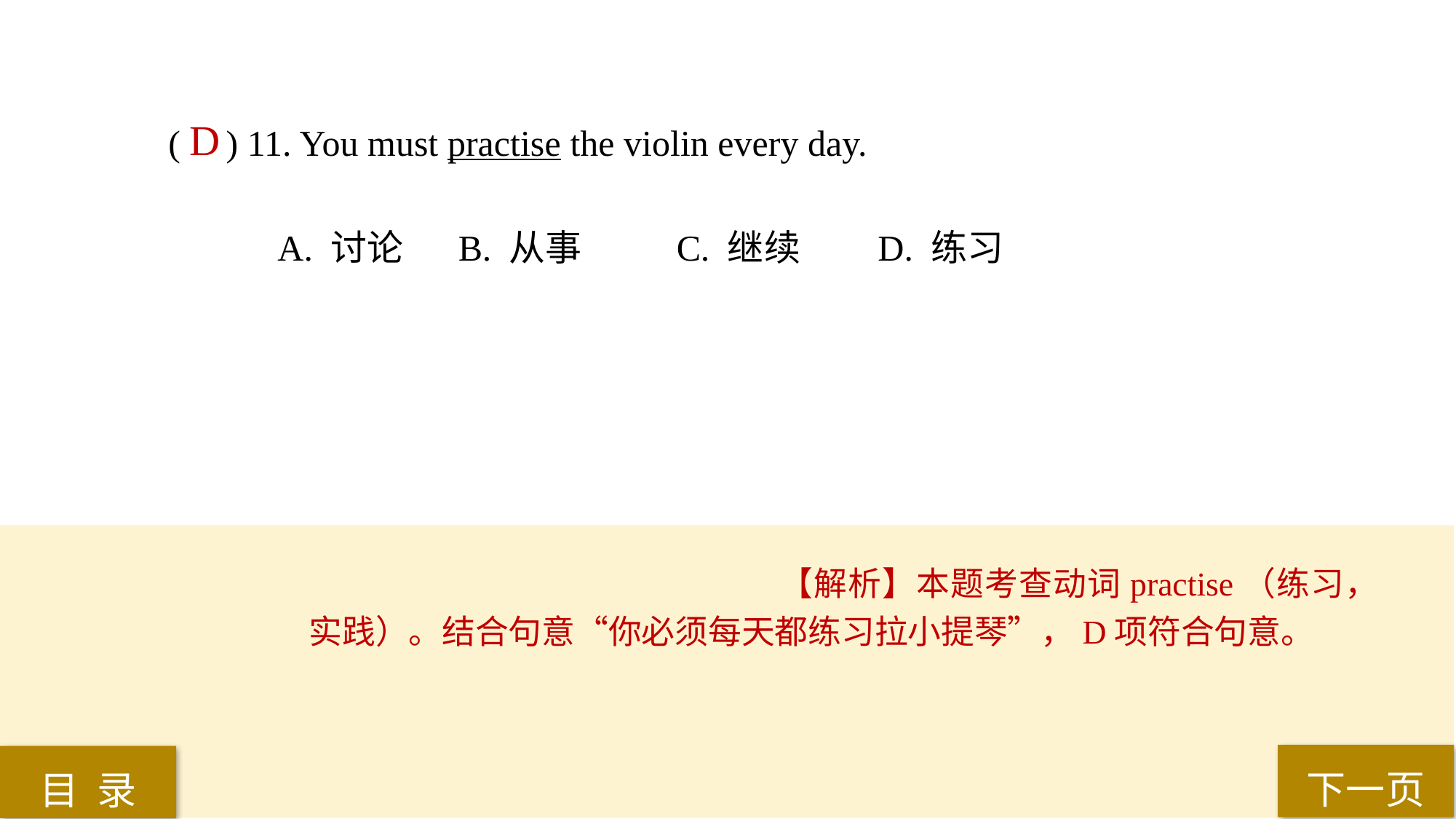

(     ) 11. You must practise the violin every day.

A. 讨论	 B. 从事	 C. 继续 	D. 练习
D
【解析】本题考查动词practise（练习，实践）。结合句意“你必须每天都练习拉小提琴”，D项符合句意。